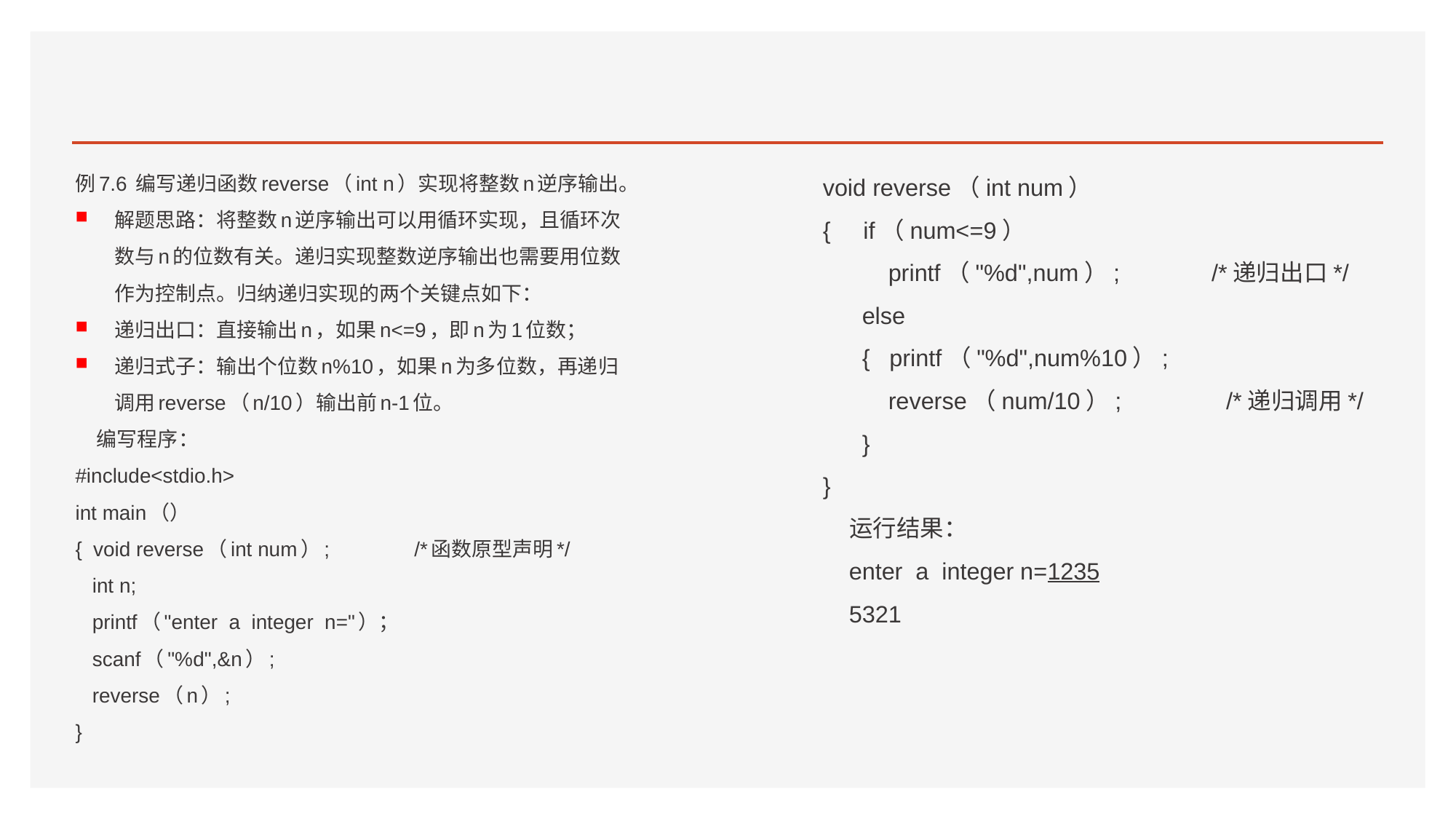

#
例7.6 编写递归函数reverse（int n）实现将整数n逆序输出。
解题思路：将整数n逆序输出可以用循环实现，且循环次数与n的位数有关。递归实现整数逆序输出也需要用位数作为控制点。归纳递归实现的两个关键点如下：
递归出口：直接输出n，如果n<=9，即n为1位数；
递归式子：输出个位数n%10，如果n为多位数，再递归调用reverse（n/10）输出前n-1位。
    编写程序：
#include<stdio.h>
int main（）
{  void reverse（int num）;               /*函数原型声明*/
   int n;
   printf（"enter  a  integer  n="）；
   scanf（"%d",&n）;
   reverse（n）;
}
void reverse（int num）
{     if（num<=9）
          printf（"%d",num）;              /*递归出口*/
      else
      {   printf（"%d",num%10）;
          reverse（num/10）;                /*递归调用*/
      }
}
    运行结果：
    enter  a  integer n=1235
    5321